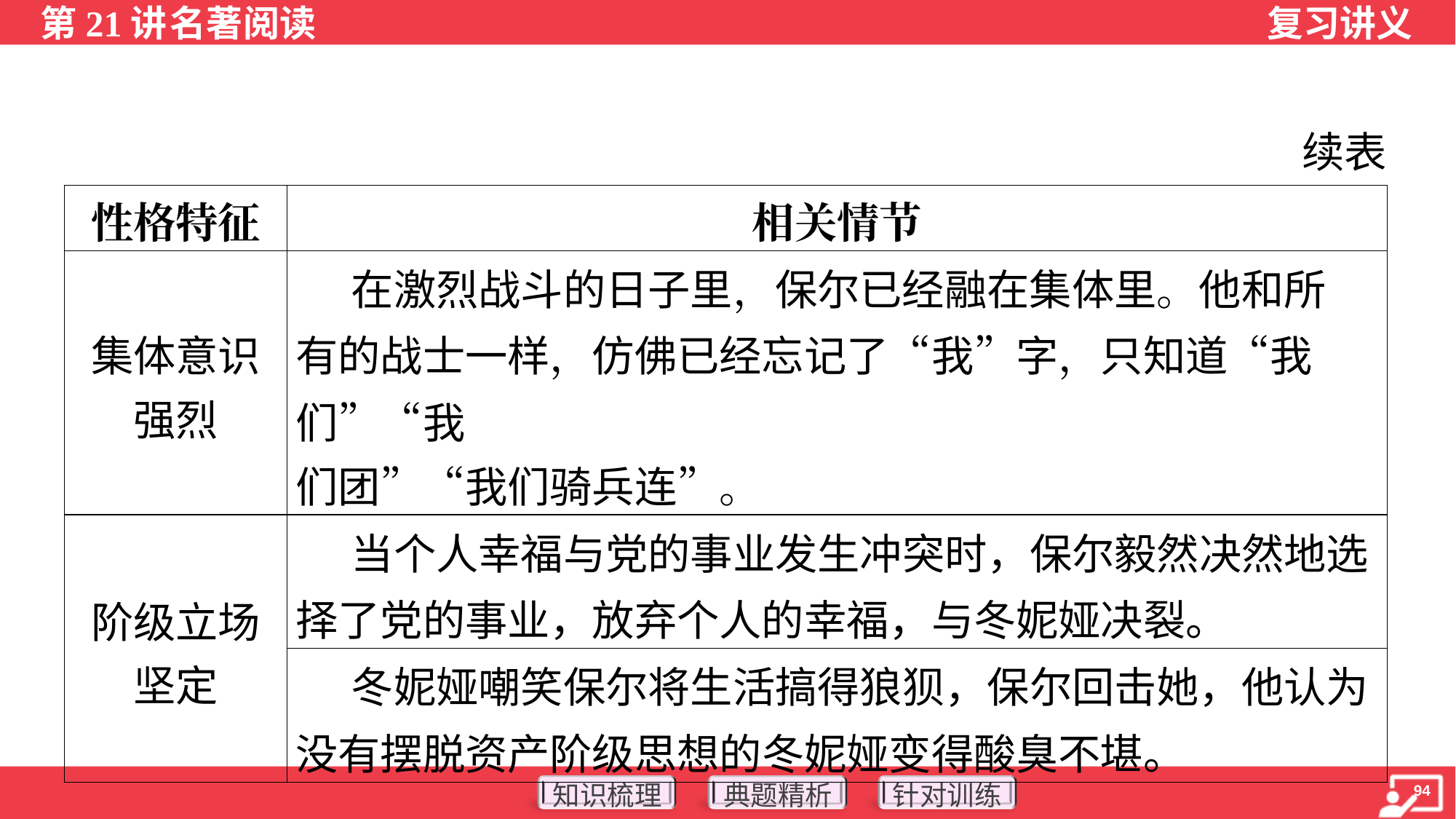

续表
| 性格特征 | 相关情节 |
| --- | --- |
| 集体意识 强烈 | 在激烈战斗的日子里，保尔已经融在集体里。他和所 有的战士一样，仿佛已经忘记了“我”字，只知道“我们”“我 们团”“我们骑兵连”。 |
| 阶级立场 坚定 | 当个人幸福与党的事业发生冲突时，保尔毅然决然地选择了党的事业，放弃个人的幸福，与冬妮娅决裂。 |
|  | 冬妮娅嘲笑保尔将生活搞得狼狈，保尔回击她，他认为没有摆脱资产阶级思想的冬妮娅变得酸臭不堪。 |